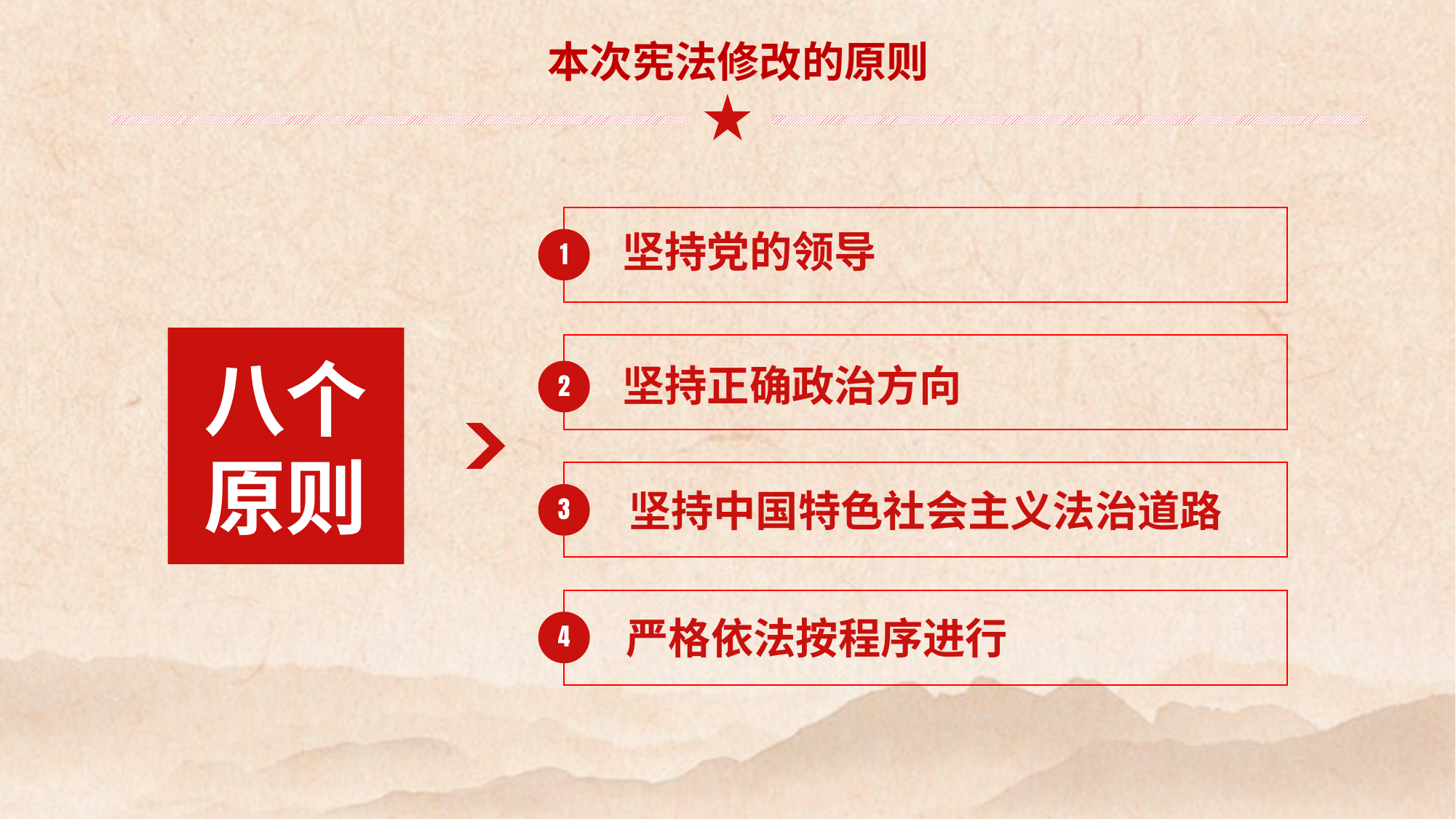

本次宪法修改的原则

坚持党的领导
1
八个
原则

坚持正确政治方向
2

坚持中国特色社会主义法治道路
3

严格依法按程序进行
4